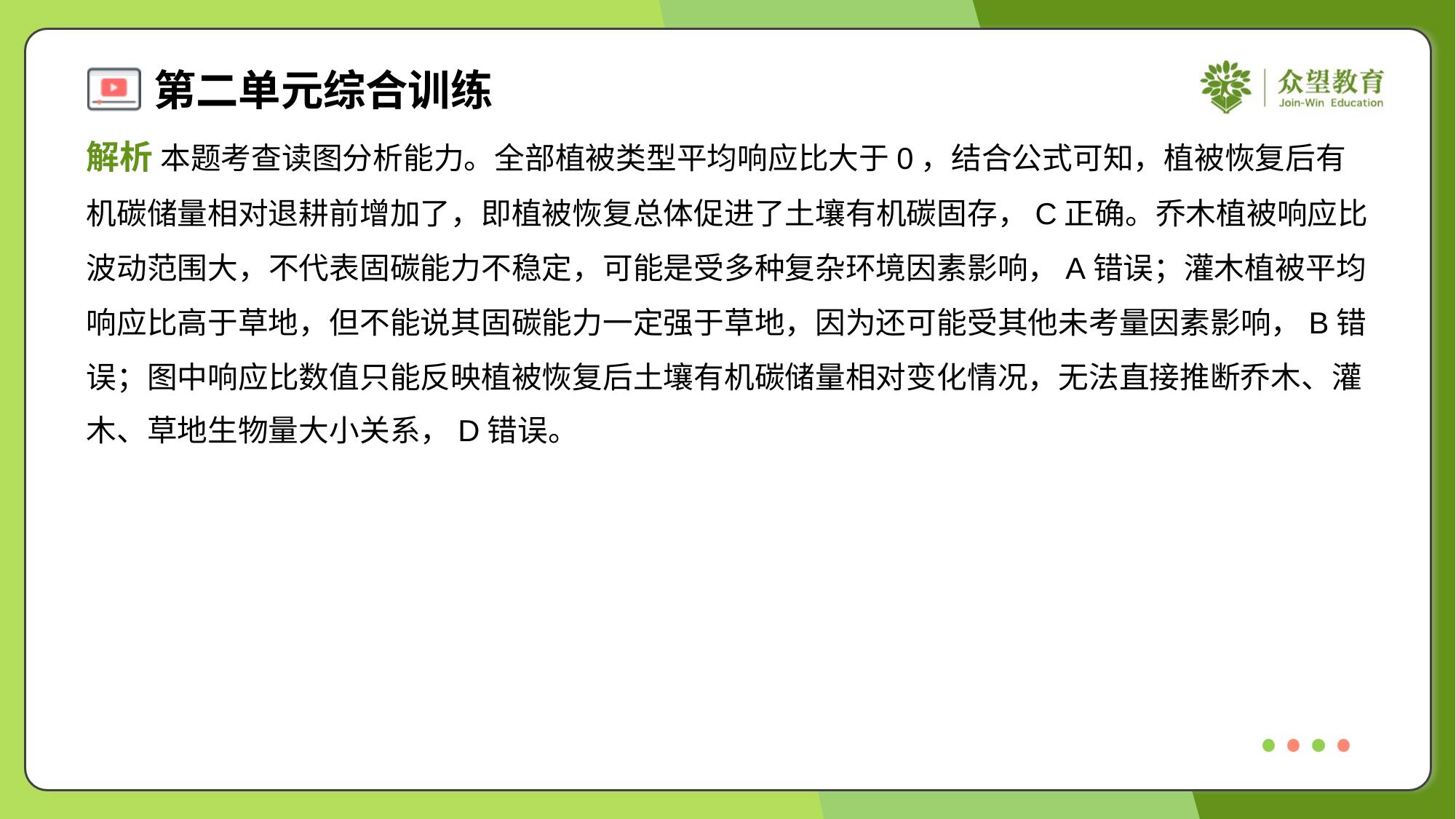

解析 本题考查读图分析能力。全部植被类型平均响应比大于0，结合公式可知，植被恢复后有
机碳储量相对退耕前增加了，即植被恢复总体促进了土壤有机碳固存，C正确。乔木植被响应比
波动范围大，不代表固碳能力不稳定，可能是受多种复杂环境因素影响，A错误；灌木植被平均
响应比高于草地，但不能说其固碳能力一定强于草地，因为还可能受其他未考量因素影响，B错
误；图中响应比数值只能反映植被恢复后土壤有机碳储量相对变化情况，无法直接推断乔木、灌
木、草地生物量大小关系，D错误。